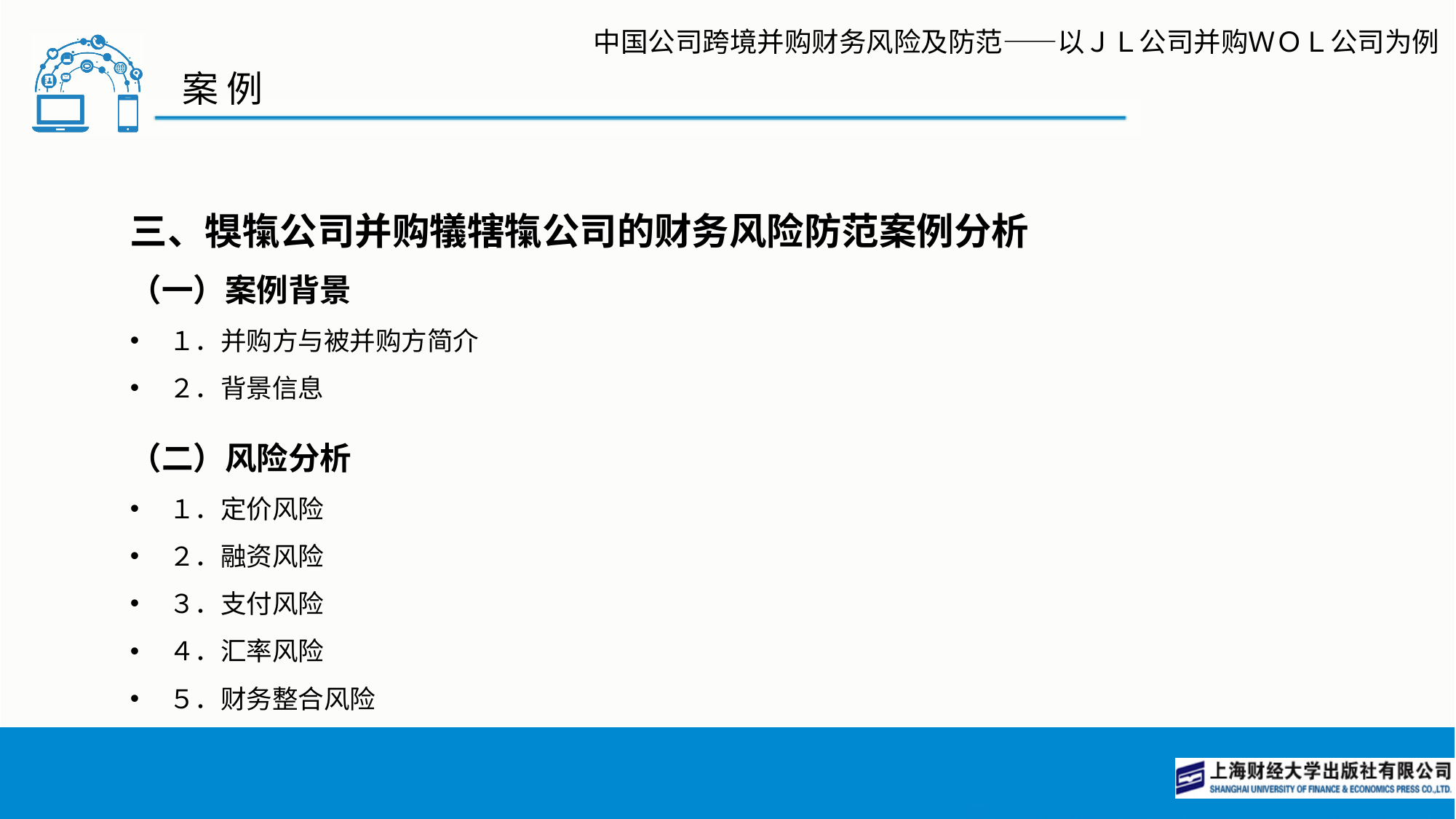

中国公司跨境并购财务风险及防范——以ＪＬ公司并购ＷＯＬ公司为例
# 案 例
三、犑犔公司并购犠犗犔公司的财务风险防范案例分析
（一）案例背景
１．并购方与被并购方简介
２．背景信息
（二）风险分析
１．定价风险
２．融资风险
３．支付风险
４．汇率风险
５．财务整合风险